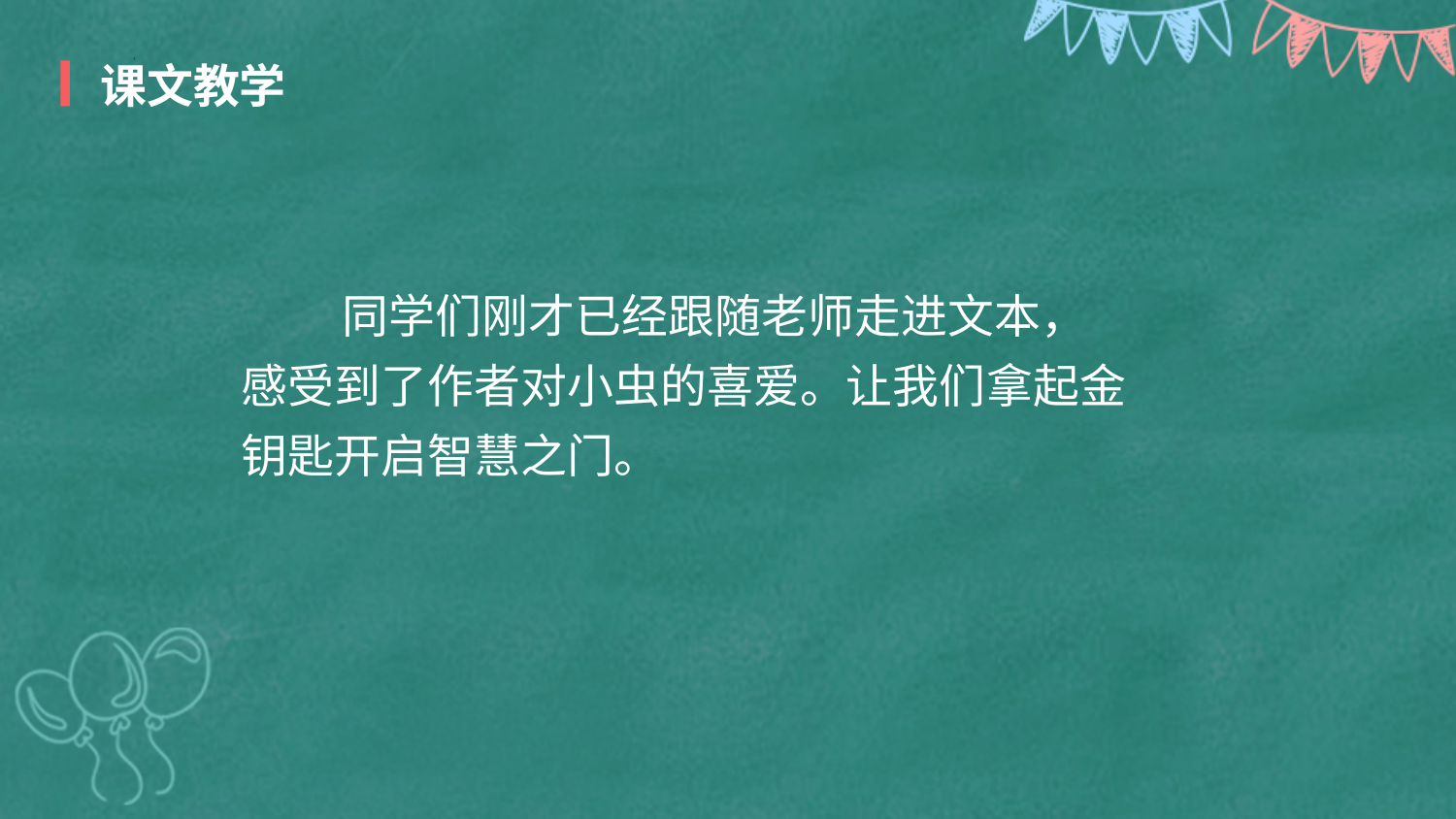

课文教学

       同学们刚才已经跟随老师走进文本，感受到了作者对小虫的喜爱。让我们拿起金钥匙开启智慧之门。